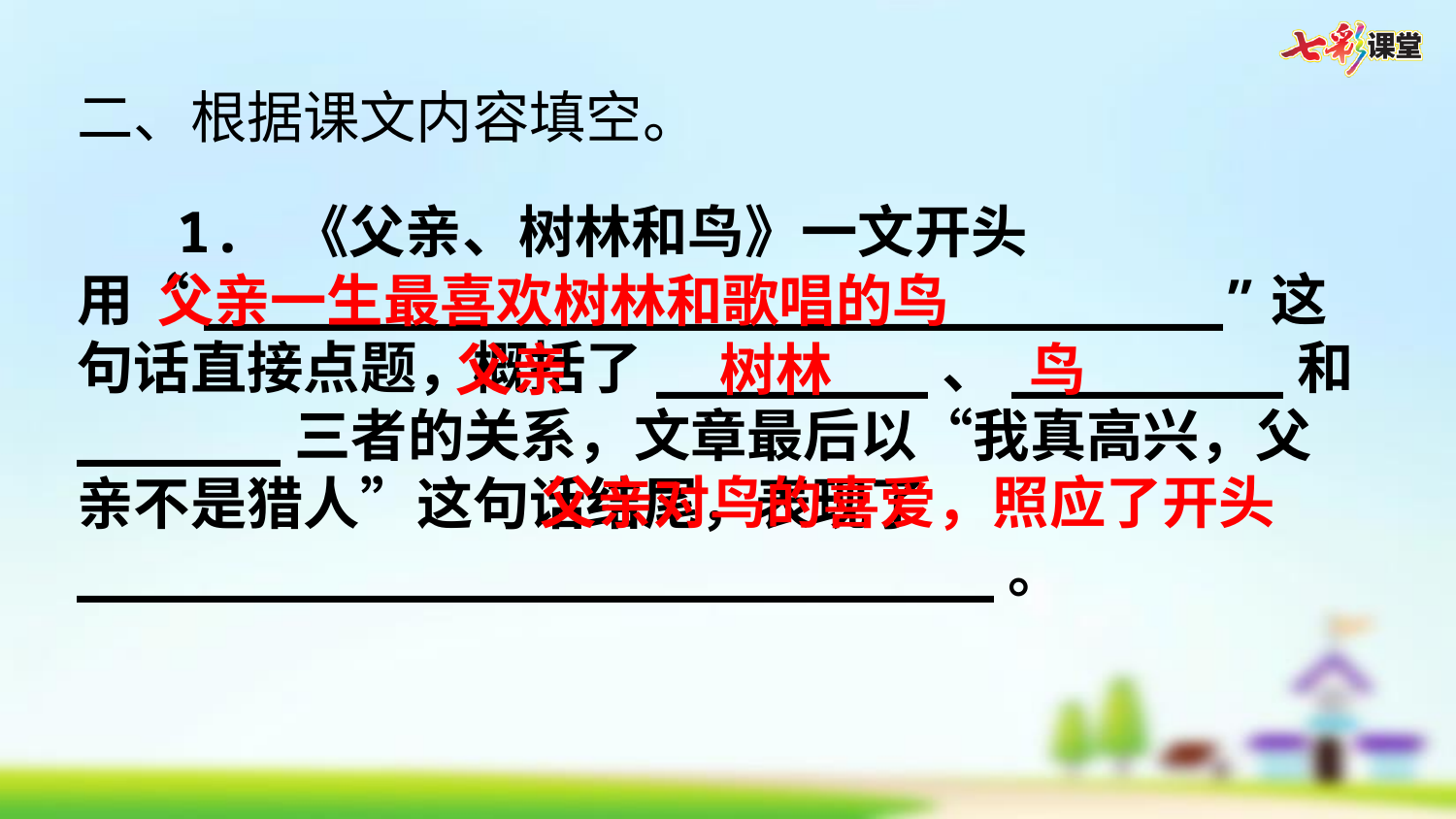

二、根据课文内容填空。
1. 《父亲、树林和鸟》一文开头用“______________________________”这句话直接点题，概括了________、________和______三者的关系，文章最后以“我真高兴，父亲不是猎人”这句话结尾，表现了___________________________。
父亲一生最喜欢树林和歌唱的鸟
父亲
树林
鸟
父亲对鸟的喜爱，照应了开头